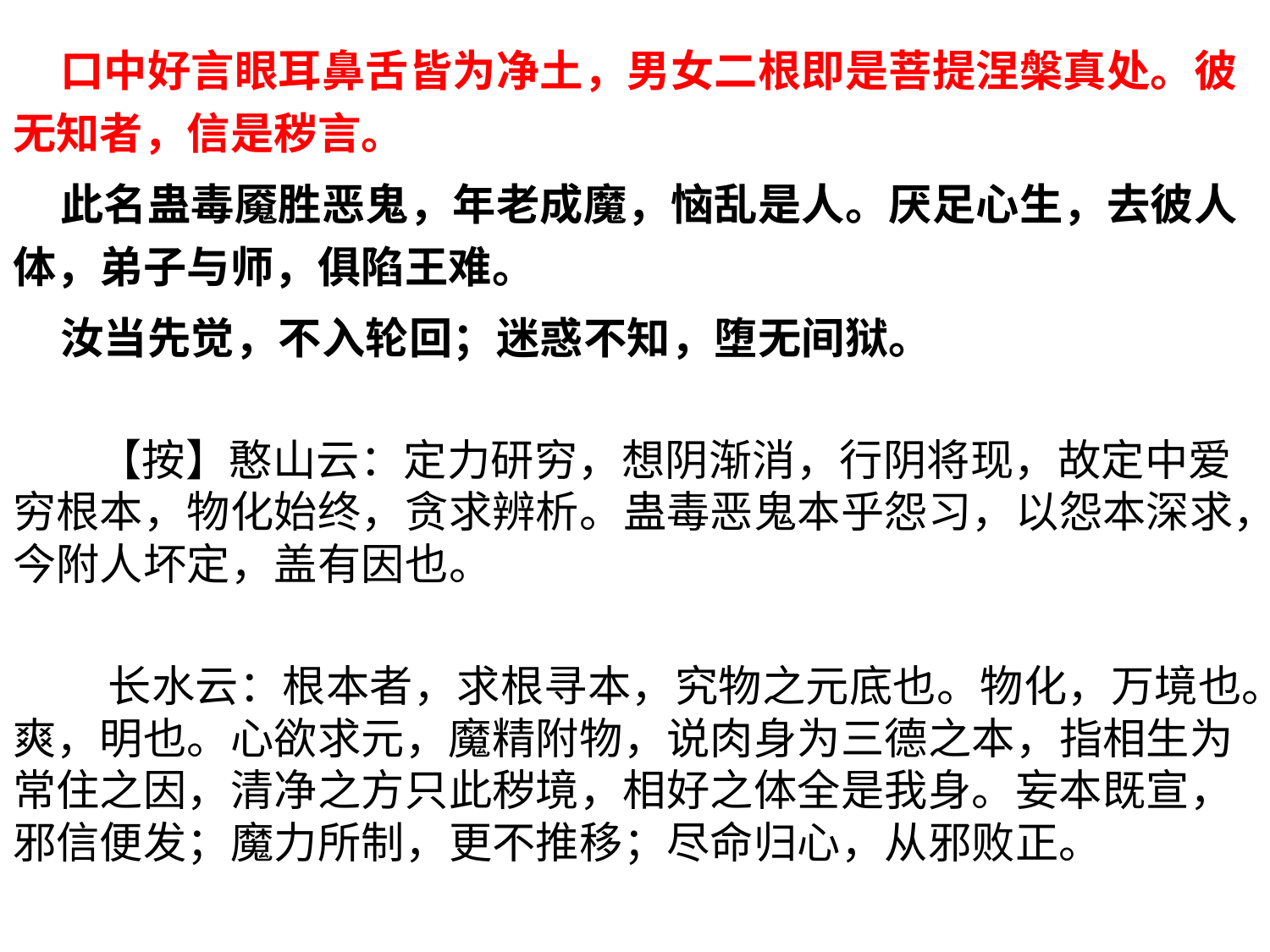

口中好言眼耳鼻舌皆为净土，男女二根即是菩提涅槃真处。彼无知者，信是秽言。
    此名蛊毒魇胜恶鬼，年老成魔，恼乱是人。厌足心生，去彼人体，弟子与师，俱陷王难。
    汝当先觉，不入轮回；迷惑不知，堕无间狱。

        【按】憨山云：定力研穷，想阴渐消，行阴将现，故定中爱穷根本，物化始终，贪求辨析。蛊毒恶鬼本乎怨习，以怨本深求，今附人坏定，盖有因也。

         长水云：根本者，求根寻本，究物之元底也。物化，万境也。爽，明也。心欲求元，魔精附物，说肉身为三德之本，指相生为常住之因，清净之方只此秽境，相好之体全是我身。妄本既宣，邪信便发；魔力所制，更不推移；尽命归心，从邪败正。